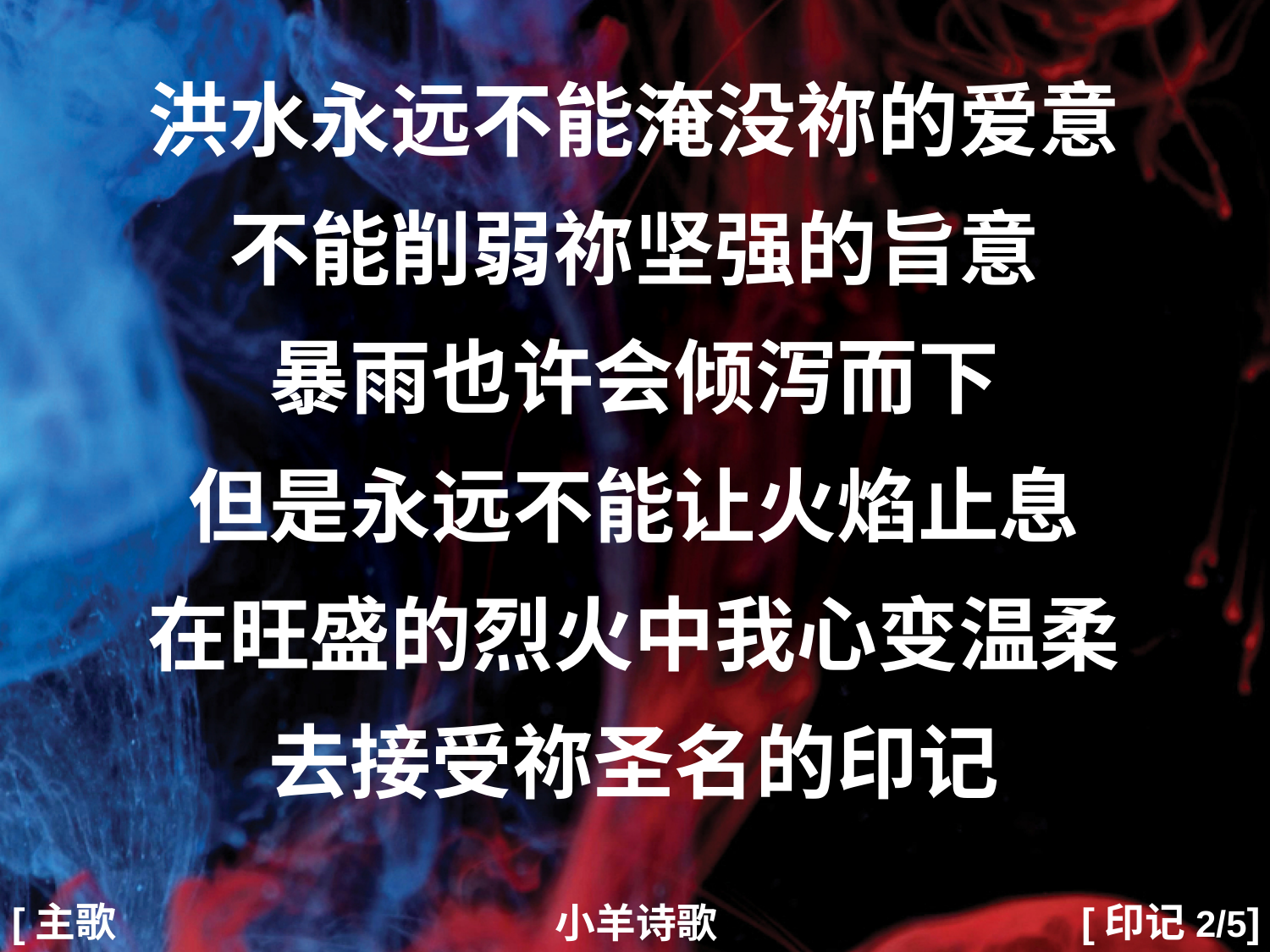

洪水永远不能淹没祢的爱意

不能削弱祢坚强的旨意

暴雨也许会倾泻而下

但是永远不能让火焰止息

在旺盛的烈火中我心变温柔

去接受祢圣名的印记
#

[主歌2]
[印记2/5]
小羊诗歌